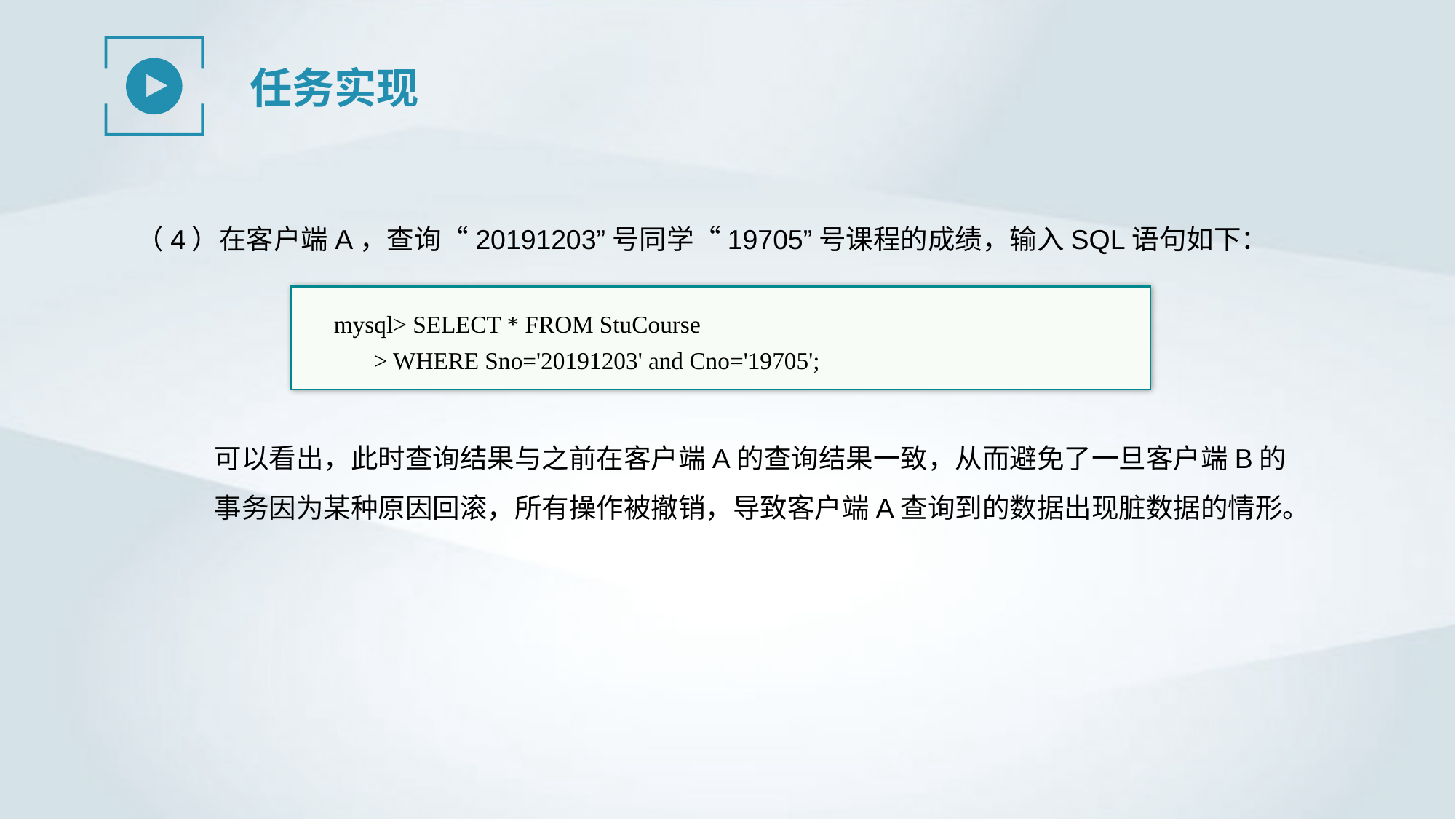

任务实现
（4）在客户端A，查询“20191203”号同学“19705”号课程的成绩，输入SQL语句如下：
mysql> SELECT * FROM StuCourse
> WHERE Sno='20191203' and Cno='19705';
可以看出，此时查询结果与之前在客户端A的查询结果一致，从而避免了一旦客户端B的事务因为某种原因回滚，所有操作被撤销，导致客户端A查询到的数据出现脏数据的情形。